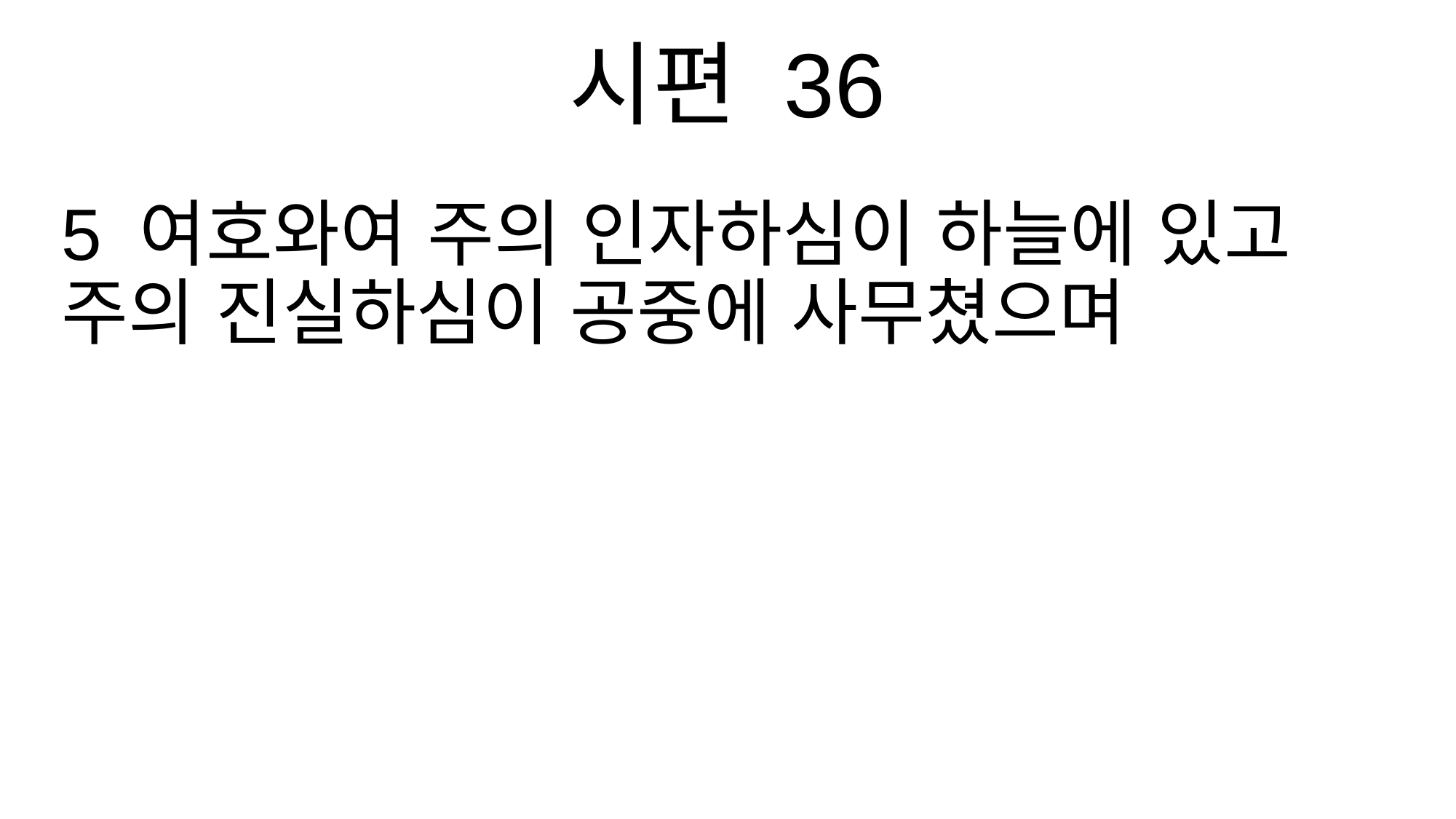

시편 36
5 여호와여 주의 인자하심이 하늘에 있고 주의 진실하심이 공중에 사무쳤으며